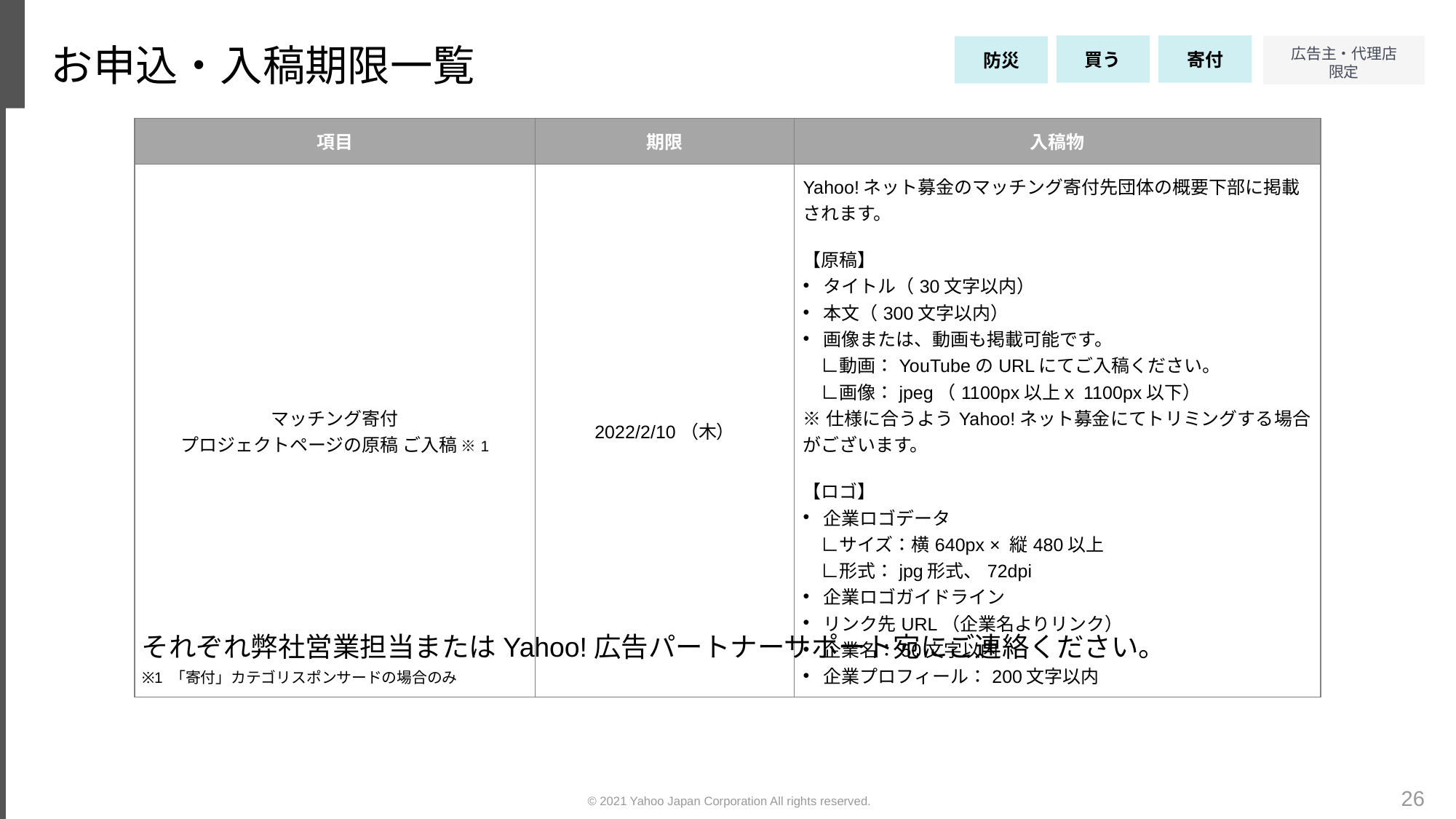

お申込・入稿期限一覧
買う
寄付
防災
| 項目 | 期限 | 入稿物 |
| --- | --- | --- |
| マッチング寄付 プロジェクトページの原稿 ご入稿 ※1 | 2022/2/10（木） | Yahoo!ネット募金のマッチング寄付先団体の概要下部に掲載されます。 【原稿】 タイトル（30文字以内） 本文（300文字以内） 画像または、動画も掲載可能です。 　∟動画：YouTubeのURLにてご入稿ください。 　∟画像：jpeg（1100px以上ｘ1100px以下） ※仕様に合うようYahoo!ネット募金にてトリミングする場合がございます。 【ロゴ】 企業ロゴデータ 　∟サイズ：横640px × 縦480以上　　 　∟形式：jpg形式、72dpi 企業ロゴガイドライン リンク先URL（企業名よりリンク） 企業名：50文字以内 企業プロフィール：200文字以内 |
それぞれ弊社営業担当またはYahoo!広告パートナーサポート宛にご連絡ください。
※1 「寄付」カテゴリスポンサードの場合のみ
26